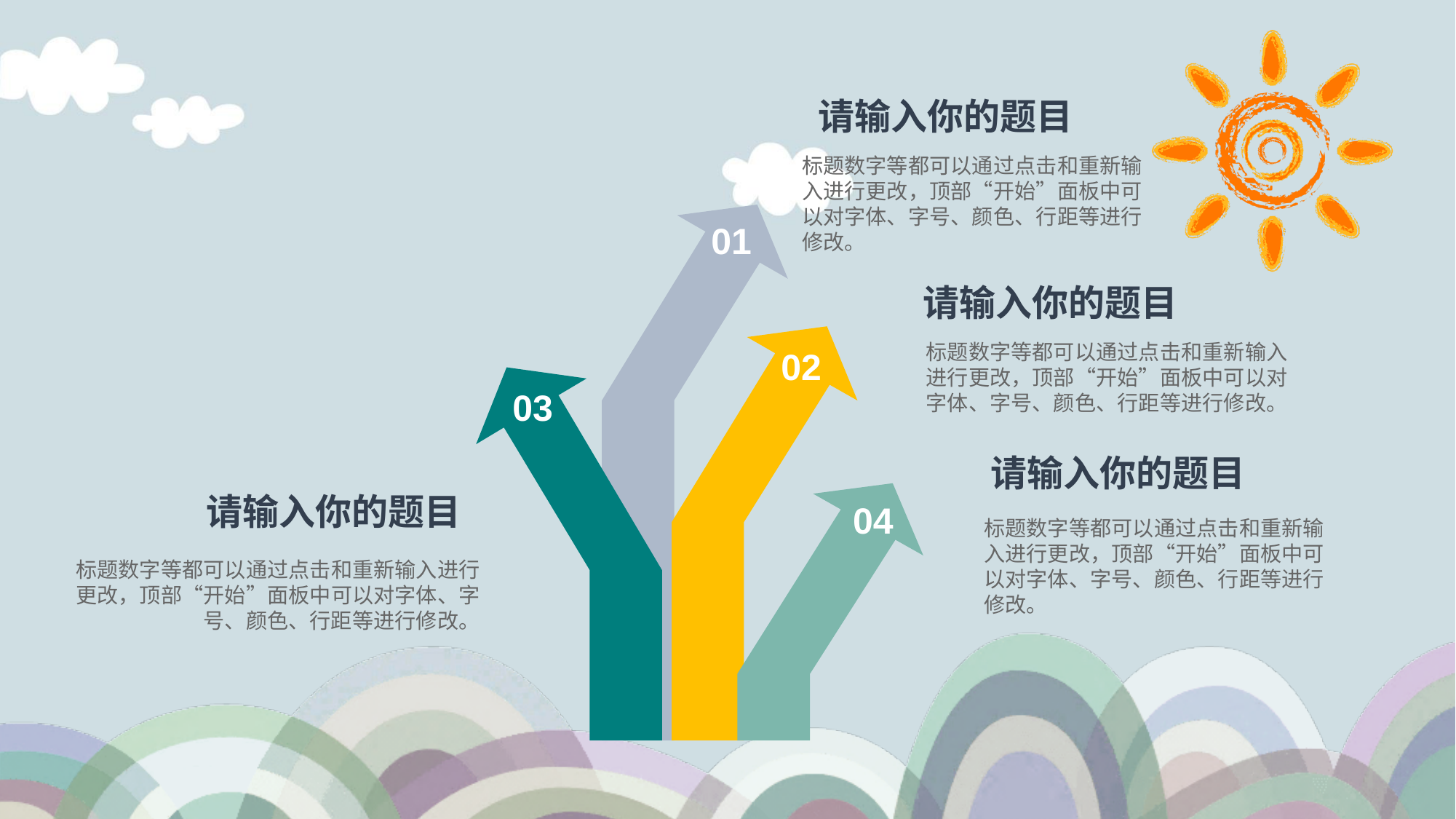

请输入你的题目
标题数字等都可以通过点击和重新输入进行更改，顶部“开始”面板中可以对字体、字号、颜色、行距等进行修改。

01
请输入你的题目
标题数字等都可以通过点击和重新输入进行更改，顶部“开始”面板中可以对字体、字号、颜色、行距等进行修改。

02

03
请输入你的题目
标题数字等都可以通过点击和重新输入进行更改，顶部“开始”面板中可以对字体、字号、颜色、行距等进行修改。
请输入你的题目
标题数字等都可以通过点击和重新输入进行更改，顶部“开始”面板中可以对字体、字号、颜色、行距等进行修改。

04